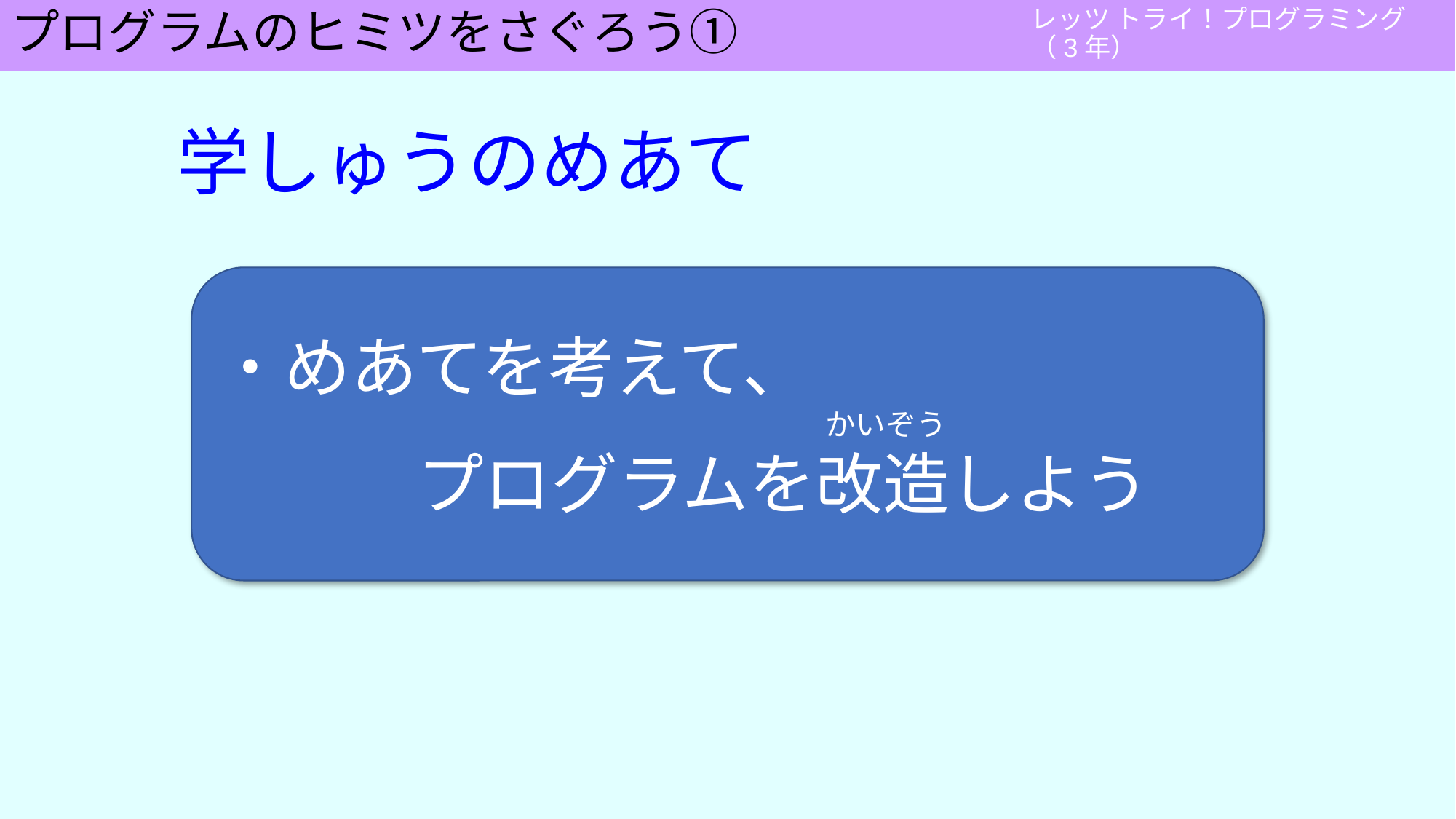

# 学習のめあて
プログラムのヒミツをさぐろう①
学しゅうのめあて
・めあてを考えて、
　　　　　　　　　　　　　　　　　　　　かいぞう
　　　プログラムを改造しよう